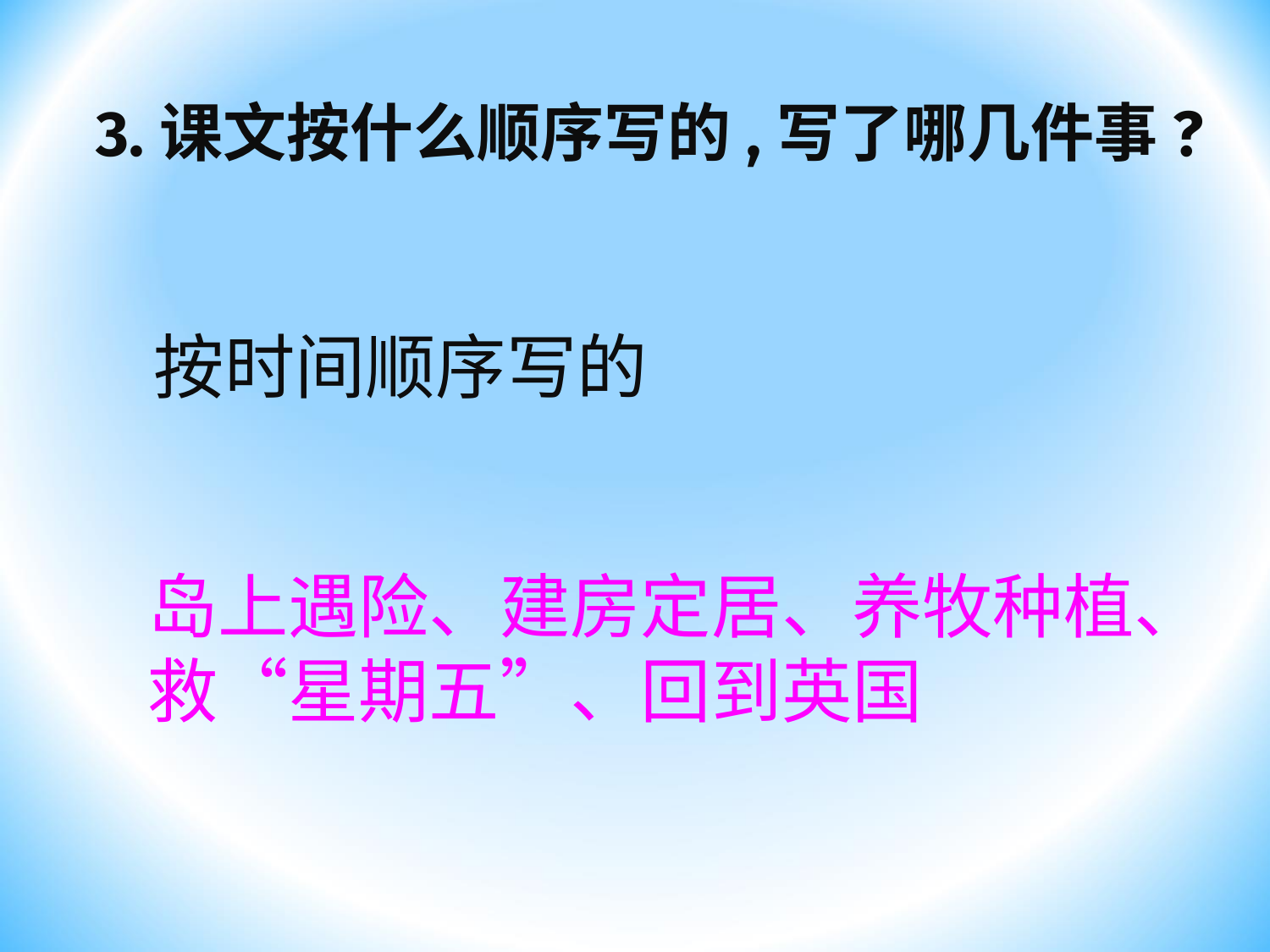

# 3.课文按什么顺序写的,写了哪几件事?
按时间顺序写的
岛上遇险、建房定居、养牧种植、救“星期五”、回到英国